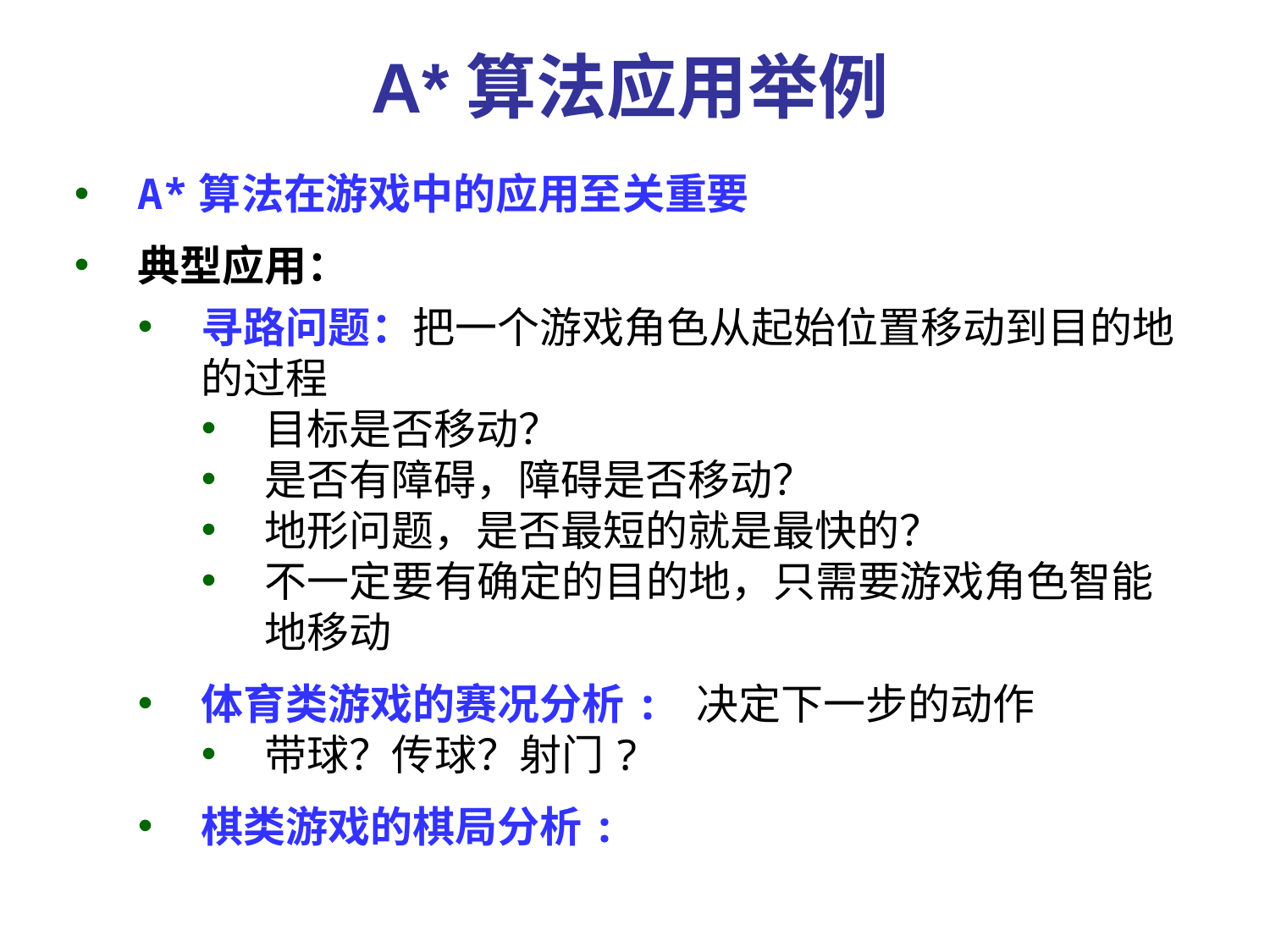

A*算法应用举例
A*算法在游戏中的应用至关重要
典型应用：
寻路问题：把一个游戏角色从起始位置移动到目的地的过程
目标是否移动？
是否有障碍，障碍是否移动？
地形问题，是否最短的就是最快的？
不一定要有确定的目的地，只需要游戏角色智能地移动
体育类游戏的赛况分析: 决定下一步的动作
带球？传球？射门?
棋类游戏的棋局分析: